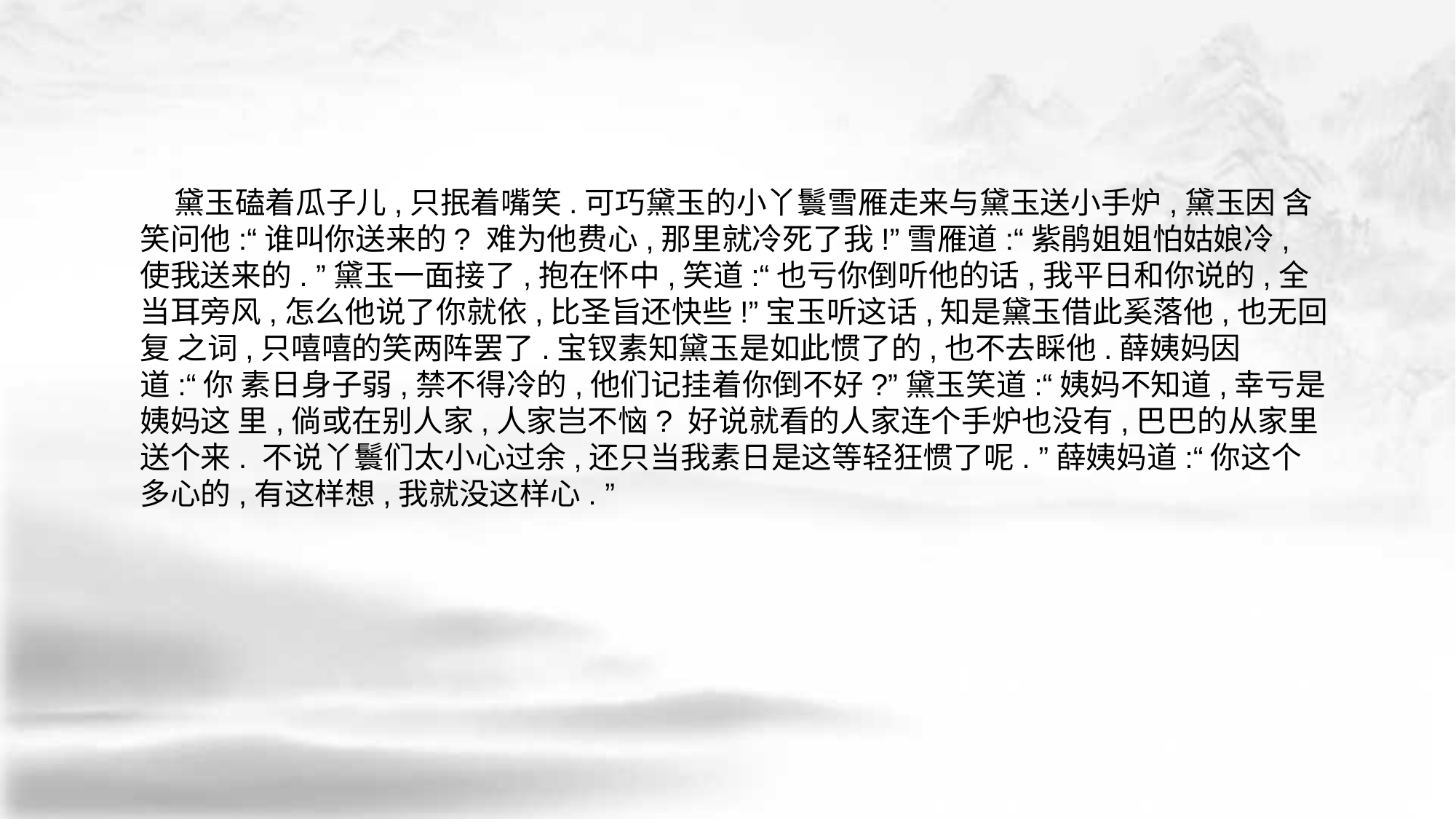

黛玉磕着瓜子儿,只抿着嘴笑.可巧黛玉的小丫鬟雪雁走来与黛玉送小手炉,黛玉因 含笑问他:“谁叫你送来的? 难为他费心,那里就冷死了我!”雪雁道:“紫鹃姐姐怕姑娘冷, 使我送来的. ”黛玉一面接了,抱在怀中,笑道:“也亏你倒听他的话,我平日和你说的,全当耳旁风,怎么他说了你就依,比圣旨还快些!”宝玉听这话,知是黛玉借此奚落他,也无回复 之词,只嘻嘻的笑两阵罢了.宝钗素知黛玉是如此惯了的,也不去睬他.薛姨妈因道:“你 素日身子弱,禁不得冷的,他们记挂着你倒不好?”黛玉笑道:“姨妈不知道,幸亏是姨妈这 里,倘或在别人家,人家岂不恼? 好说就看的人家连个手炉也没有,巴巴的从家里送个来. 不说丫鬟们太小心过余,还只当我素日是这等轻狂惯了呢. ”薛姨妈道:“你这个多心的,有这样想,我就没这样心. ”